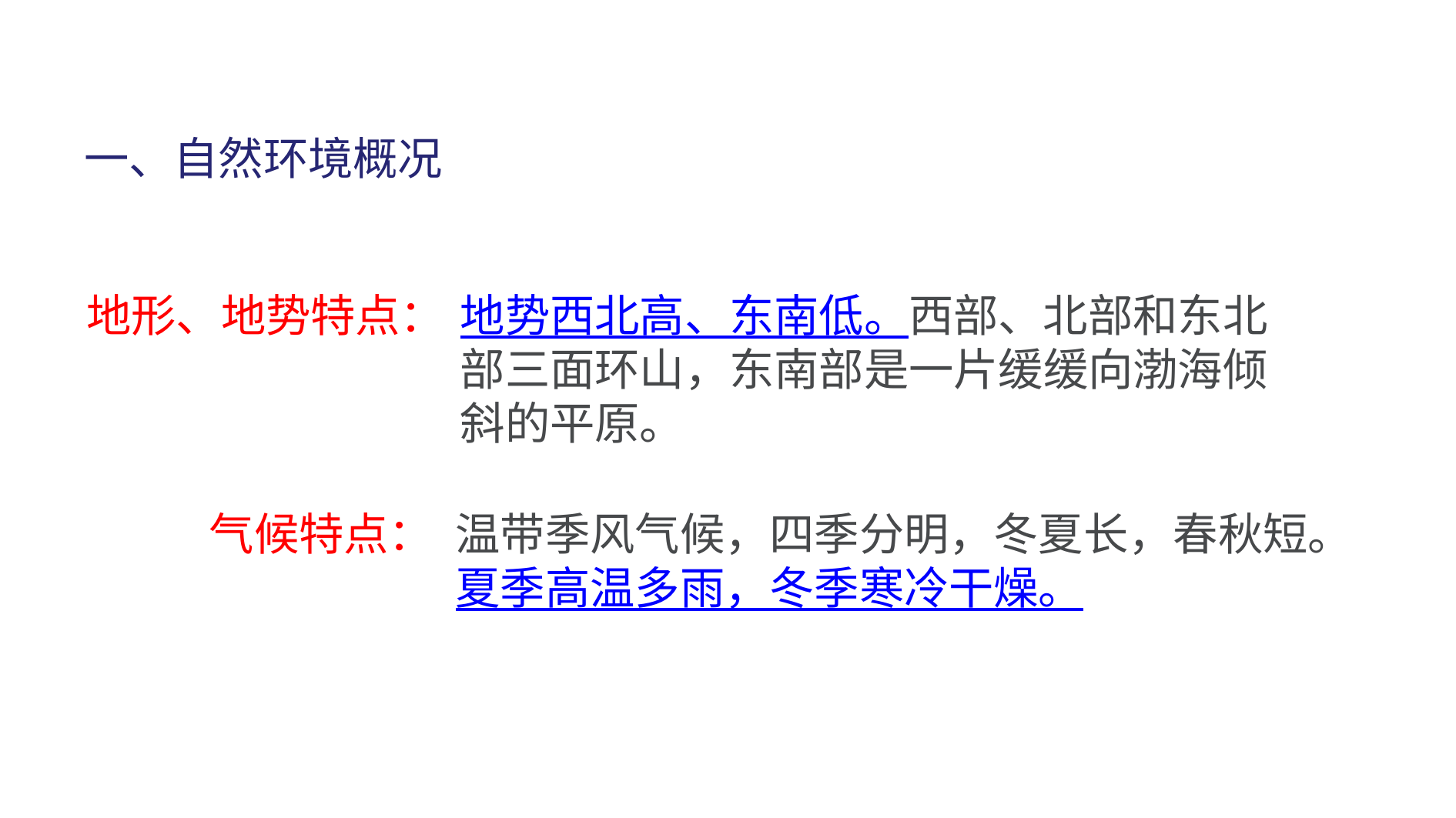

一、自然环境概况
地形、地势特点：
地势西北高、东南低。西部、北部和东北
部三面环山，东南部是一片缓缓向渤海倾
斜的平原。
气候特点：
温带季风气候，四季分明，冬夏长，春秋短。
夏季高温多雨，冬季寒冷干燥。